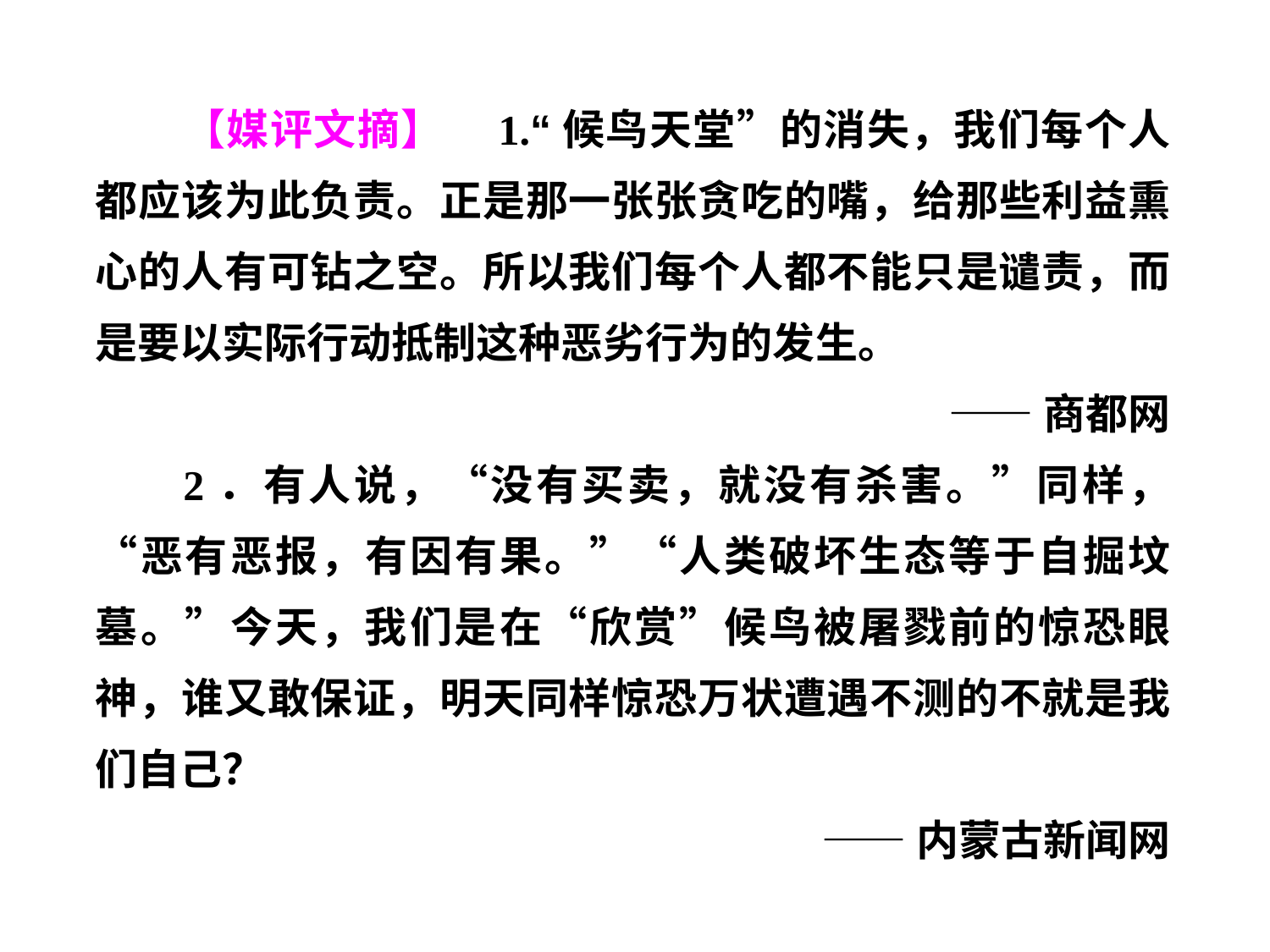

【媒评文摘】　1.“候鸟天堂”的消失，我们每个人都应该为此负责。正是那一张张贪吃的嘴，给那些利益熏心的人有可钻之空。所以我们每个人都不能只是谴责，而是要以实际行动抵制这种恶劣行为的发生。
——商都网
2．有人说，“没有买卖，就没有杀害。”同样，“恶有恶报，有因有果。”“人类破坏生态等于自掘坟墓。”今天，我们是在“欣赏”候鸟被屠戮前的惊恐眼神，谁又敢保证，明天同样惊恐万状遭遇不测的不就是我们自己？
——内蒙古新闻网